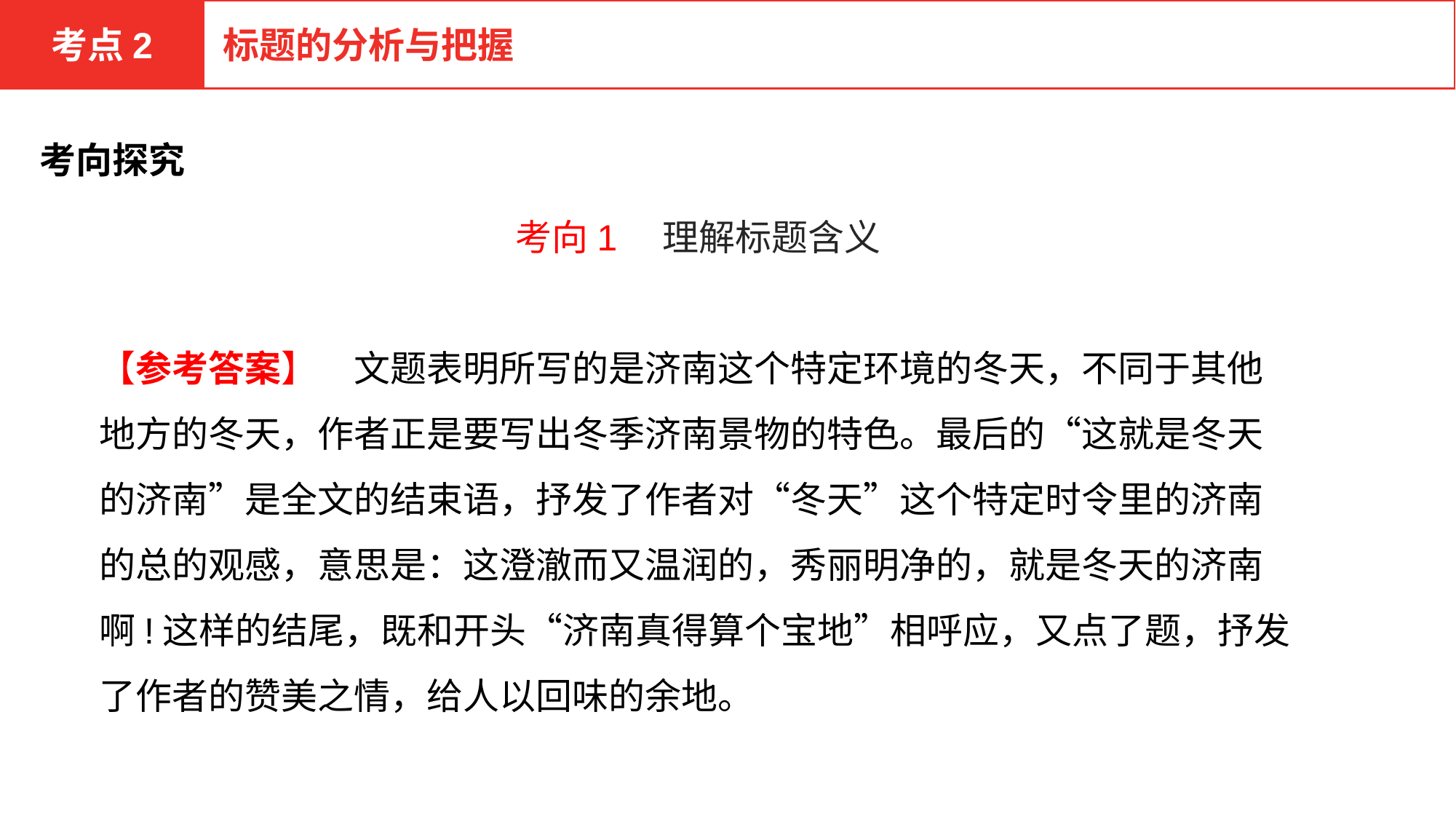

考点2
标题的分析与把握
考向探究
考向1　理解标题含义

【参考答案】　文题表明所写的是济南这个特定环境的冬天，不同于其他地方的冬天，作者正是要写出冬季济南景物的特色。最后的“这就是冬天的济南”是全文的结束语，抒发了作者对“冬天”这个特定时令里的济南的总的观感，意思是：这澄澈而又温润的，秀丽明净的，就是冬天的济南啊!这样的结尾，既和开头“济南真得算个宝地”相呼应，又点了题，抒发了作者的赞美之情，给人以回味的余地。